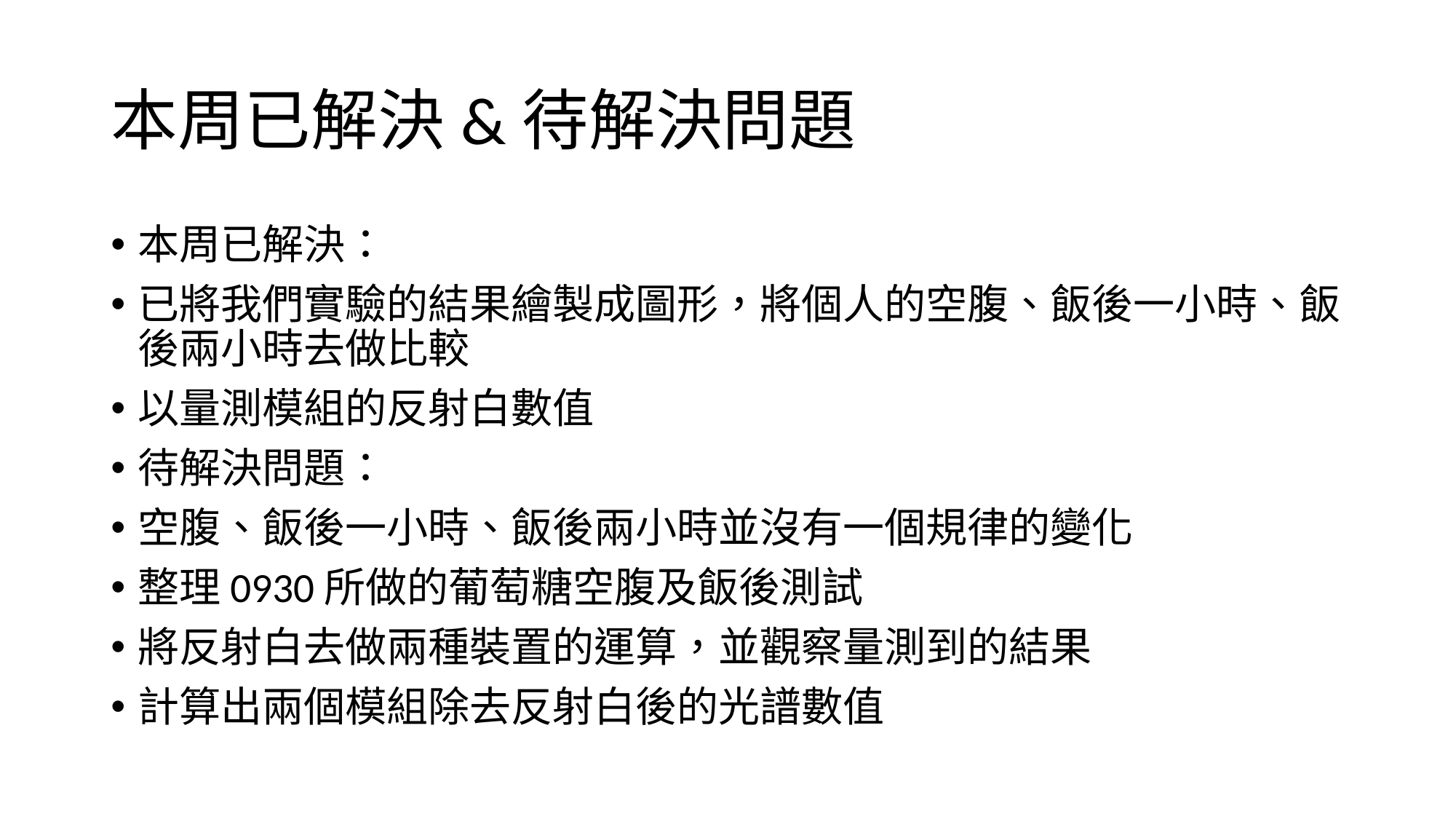

# 本周已解決&待解決問題
本周已解決：
已將我們實驗的結果繪製成圖形，將個人的空腹、飯後一小時、飯後兩小時去做比較
以量測模組的反射白數值
待解決問題：
空腹、飯後一小時、飯後兩小時並沒有一個規律的變化
整理0930所做的葡萄糖空腹及飯後測試
將反射白去做兩種裝置的運算，並觀察量測到的結果
計算出兩個模組除去反射白後的光譜數值